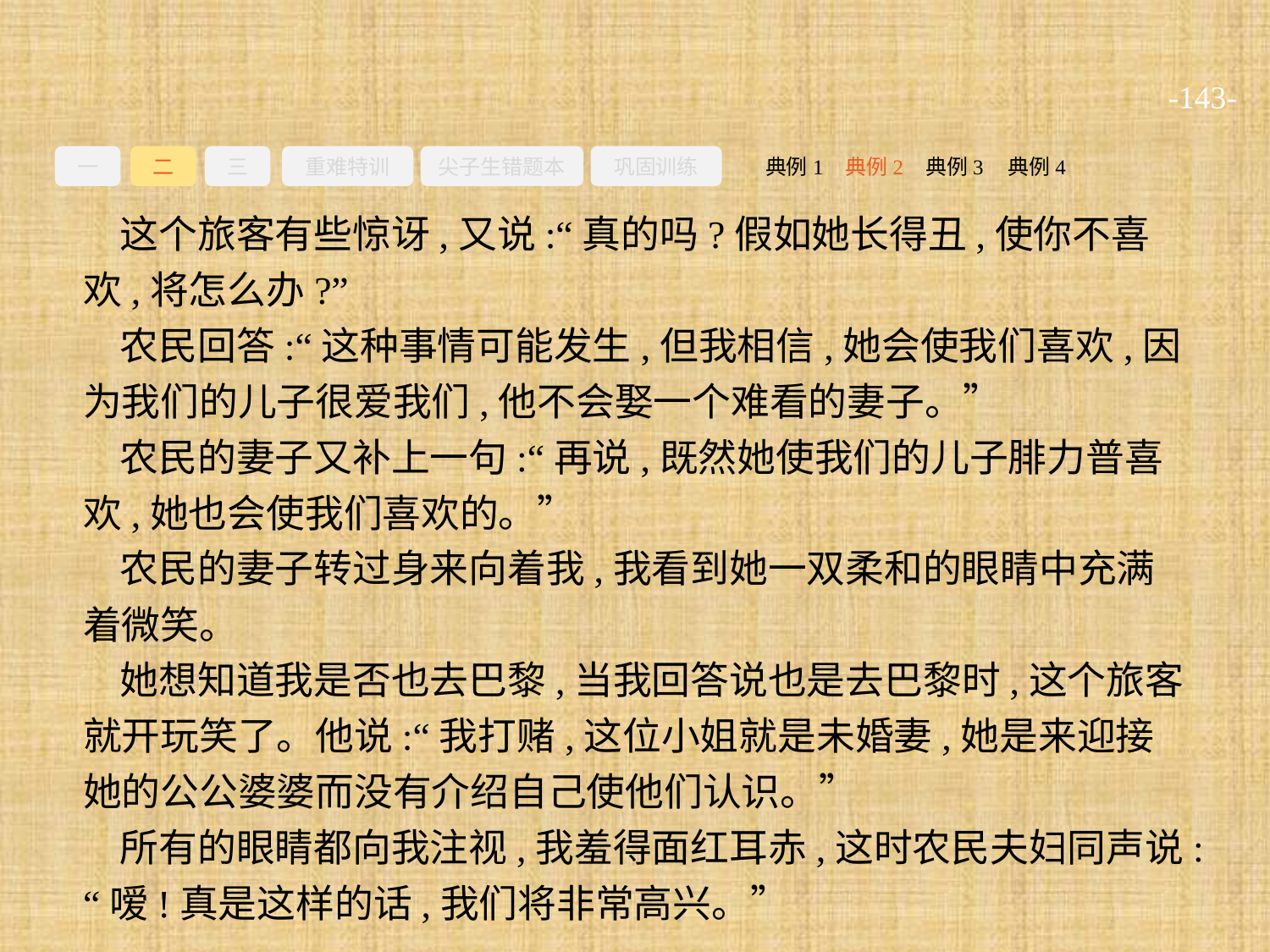

-143-
一
二
三
重难特训
尖子生错题本
巩固训练
典例3
典例2
典例4
典例1
这个旅客有些惊讶,又说:“真的吗?假如她长得丑,使你不喜欢,将怎么办?”
农民回答:“这种事情可能发生,但我相信,她会使我们喜欢,因为我们的儿子很爱我们,他不会娶一个难看的妻子。”
农民的妻子又补上一句:“再说,既然她使我们的儿子腓力普喜欢,她也会使我们喜欢的。”
农民的妻子转过身来向着我,我看到她一双柔和的眼睛中充满着微笑。
她想知道我是否也去巴黎,当我回答说也是去巴黎时,这个旅客就开玩笑了。他说:“我打赌,这位小姐就是未婚妻,她是来迎接她的公公婆婆而没有介绍自己使他们认识。”
所有的眼睛都向我注视,我羞得面红耳赤,这时农民夫妇同声说:“嗳!真是这样的话,我们将非常高兴。”